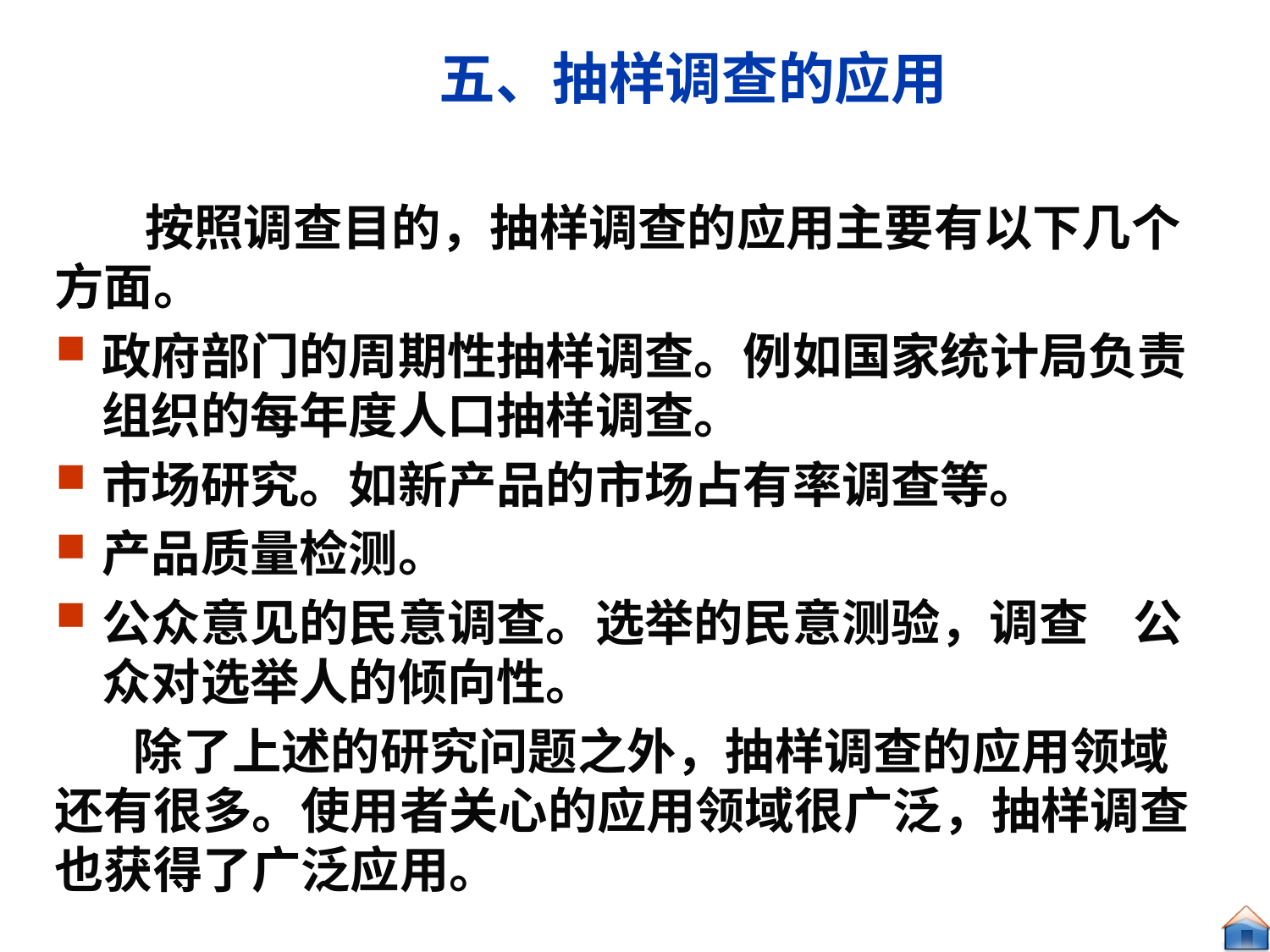

# 五、抽样调查的应用
       按照调查目的，抽样调查的应用主要有以下几个方面。
政府部门的周期性抽样调查。例如国家统计局负责组织的每年度人口抽样调查。
市场研究。如新产品的市场占有率调查等。
产品质量检测。
公众意见的民意调查。选举的民意测验，调查    公众对选举人的倾向性。
      除了上述的研究问题之外，抽样调查的应用领域还有很多。使用者关心的应用领域很广泛，抽样调查也获得了广泛应用。